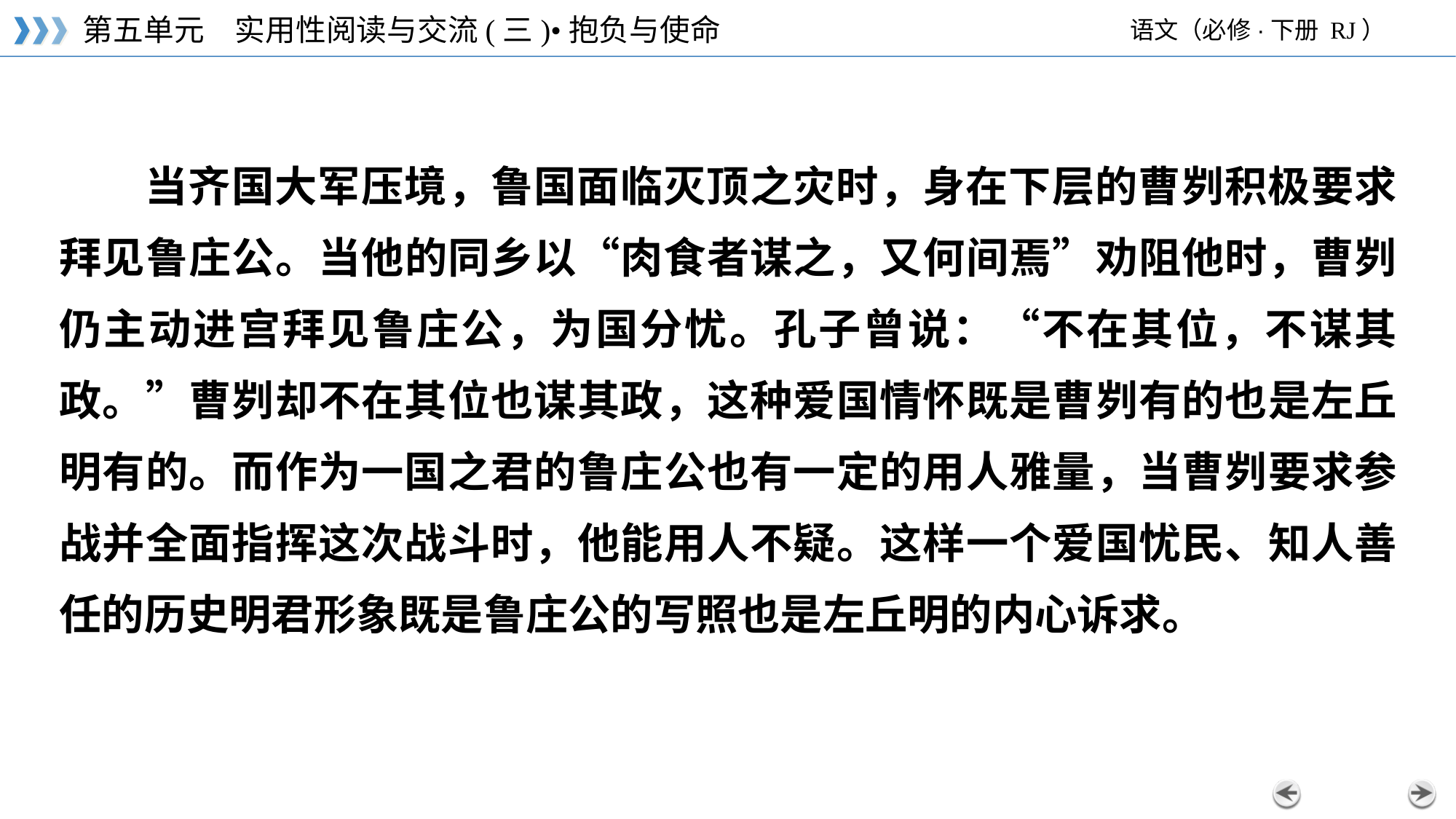

当齐国大军压境，鲁国面临灭顶之灾时，身在下层的曹刿积极要求拜见鲁庄公。当他的同乡以“肉食者谋之，又何间焉”劝阻他时，曹刿仍主动进宫拜见鲁庄公，为国分忧。孔子曾说：“不在其位，不谋其政。”曹刿却不在其位也谋其政，这种爱国情怀既是曹刿有的也是左丘明有的。而作为一国之君的鲁庄公也有一定的用人雅量，当曹刿要求参战并全面指挥这次战斗时，他能用人不疑。这样一个爱国忧民、知人善任的历史明君形象既是鲁庄公的写照也是左丘明的内心诉求。